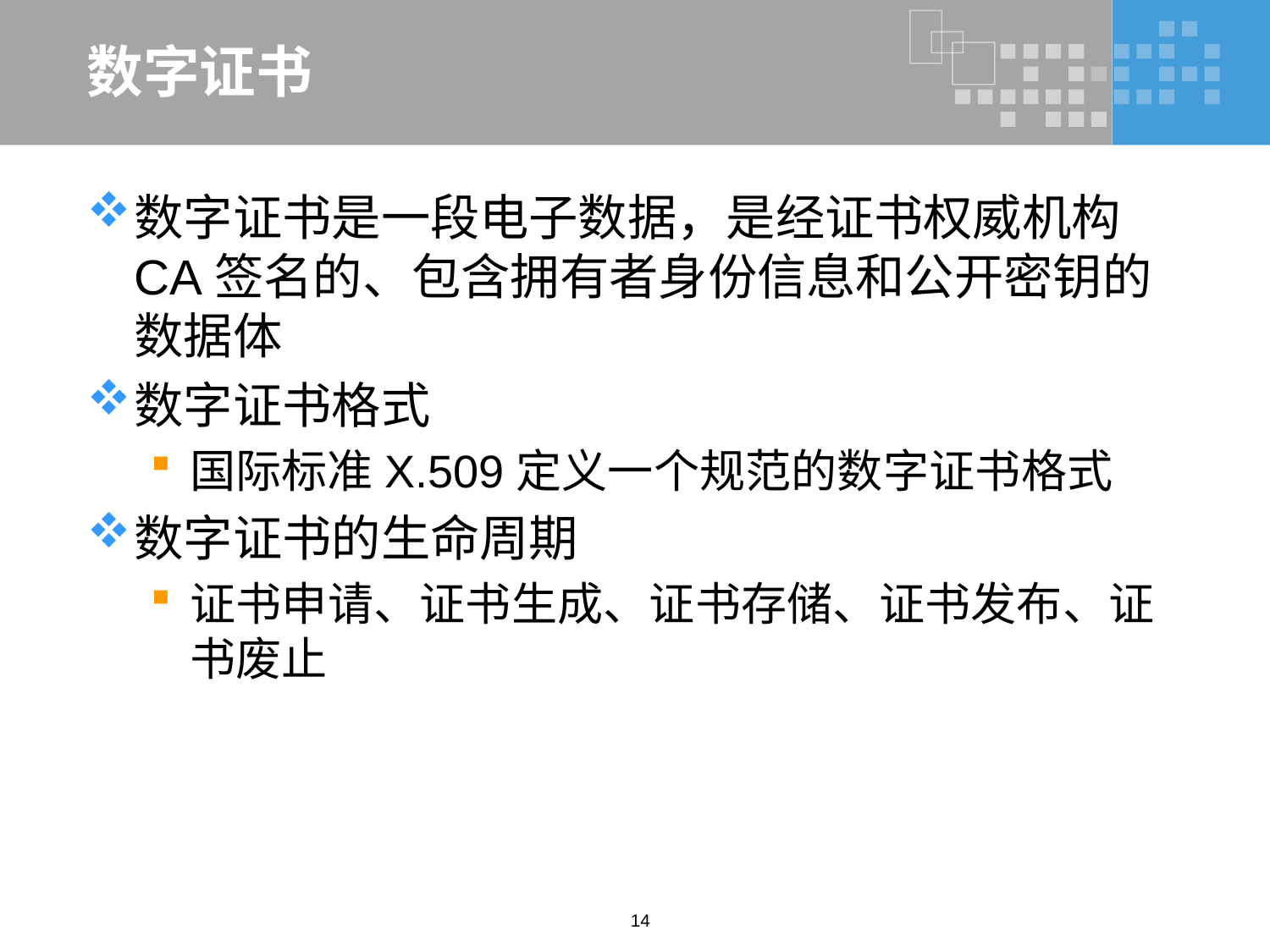

# 数字证书
数字证书是一段电子数据，是经证书权威机构CA签名的、包含拥有者身份信息和公开密钥的数据体
数字证书格式
国际标准X.509定义一个规范的数字证书格式
数字证书的生命周期
证书申请、证书生成、证书存储、证书发布、证书废止

14